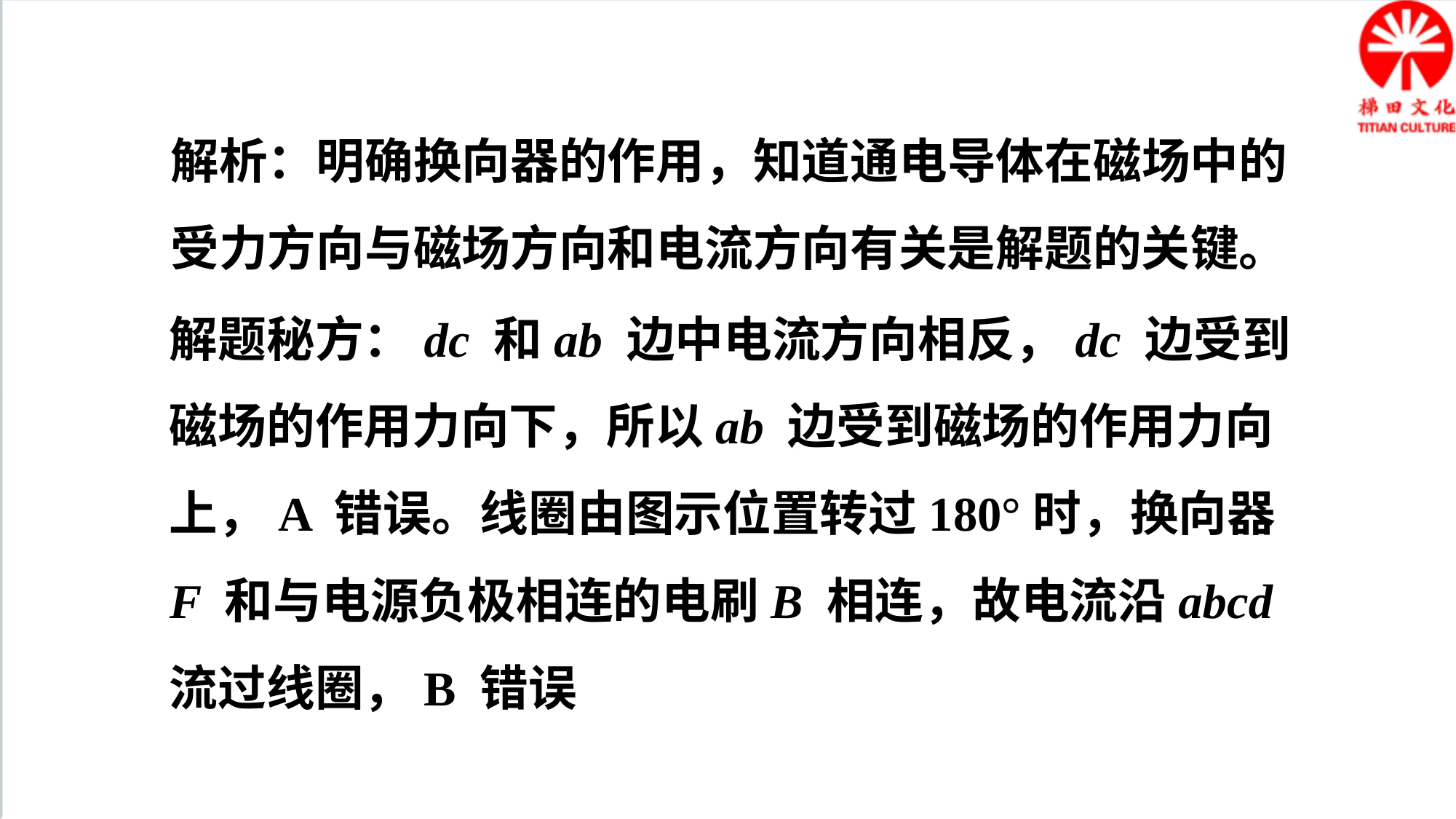

解析：明确换向器的作用，知道通电导体在磁场中的
受力方向与磁场方向和电流方向有关是解题的关键。
解题秘方：dc 和ab 边中电流方向相反，dc 边受到磁场的作用力向下，所以ab 边受到磁场的作用力向上，A 错误。线圈由图示位置转过180°时，换向器F 和与电源负极相连的电刷B 相连，故电流沿abcd 流过线圈，B 错误